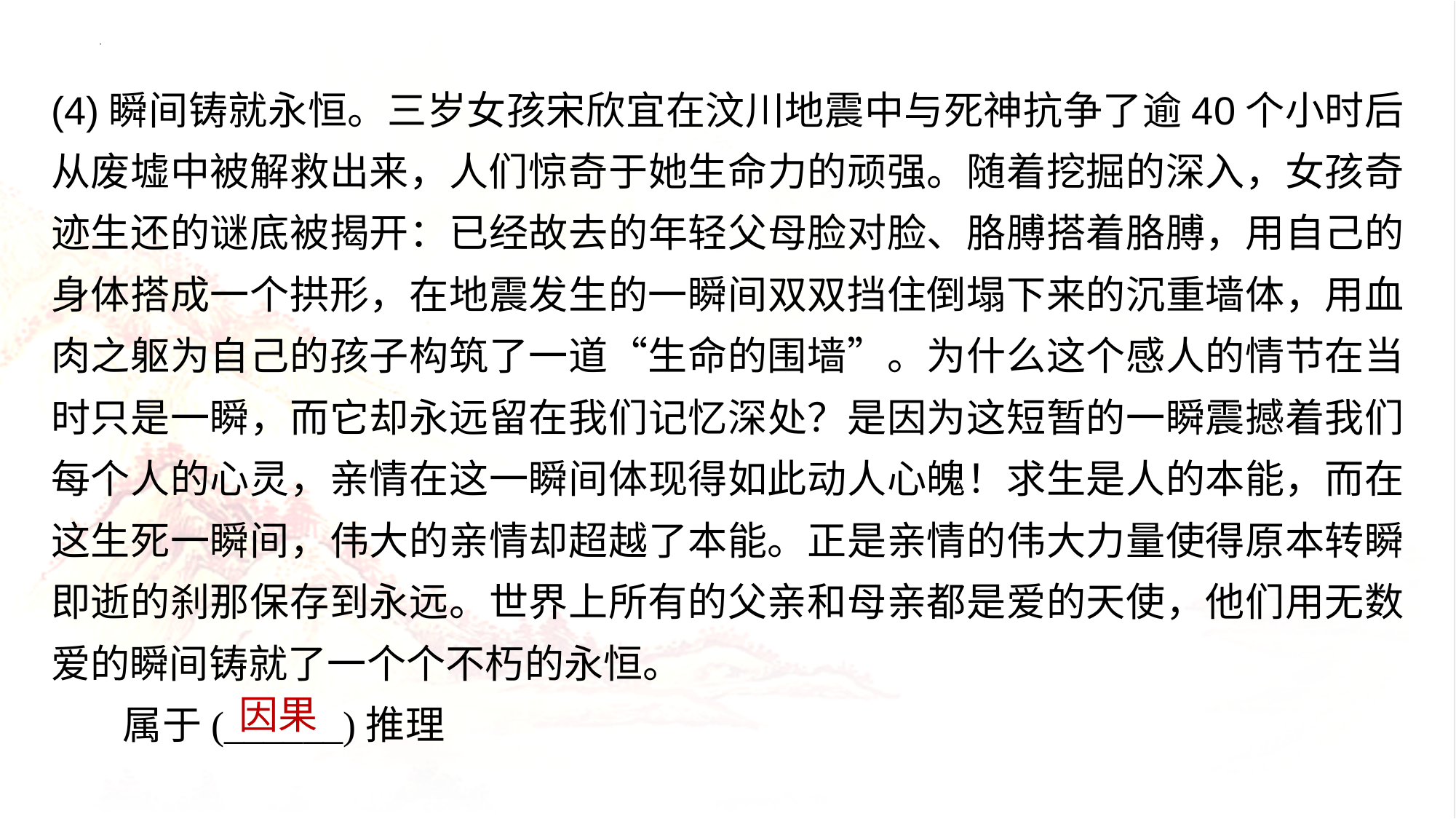

(4)瞬间铸就永恒。三岁女孩宋欣宜在汶川地震中与死神抗争了逾40个小时后从废墟中被解救出来，人们惊奇于她生命力的顽强。随着挖掘的深入，女孩奇迹生还的谜底被揭开：已经故去的年轻父母脸对脸、胳膊搭着胳膊，用自己的身体搭成一个拱形，在地震发生的一瞬间双双挡住倒塌下来的沉重墙体，用血肉之躯为自己的孩子构筑了一道“生命的围墙”。为什么这个感人的情节在当时只是一瞬，而它却永远留在我们记忆深处？是因为这短暂的一瞬震撼着我们每个人的心灵，亲情在这一瞬间体现得如此动人心魄！求生是人的本能，而在这生死一瞬间，伟大的亲情却超越了本能。正是亲情的伟大力量使得原本转瞬即逝的刹那保存到永远。世界上所有的父亲和母亲都是爱的天使，他们用无数爱的瞬间铸就了一个个不朽的永恒。
       属于(______)推理
因果